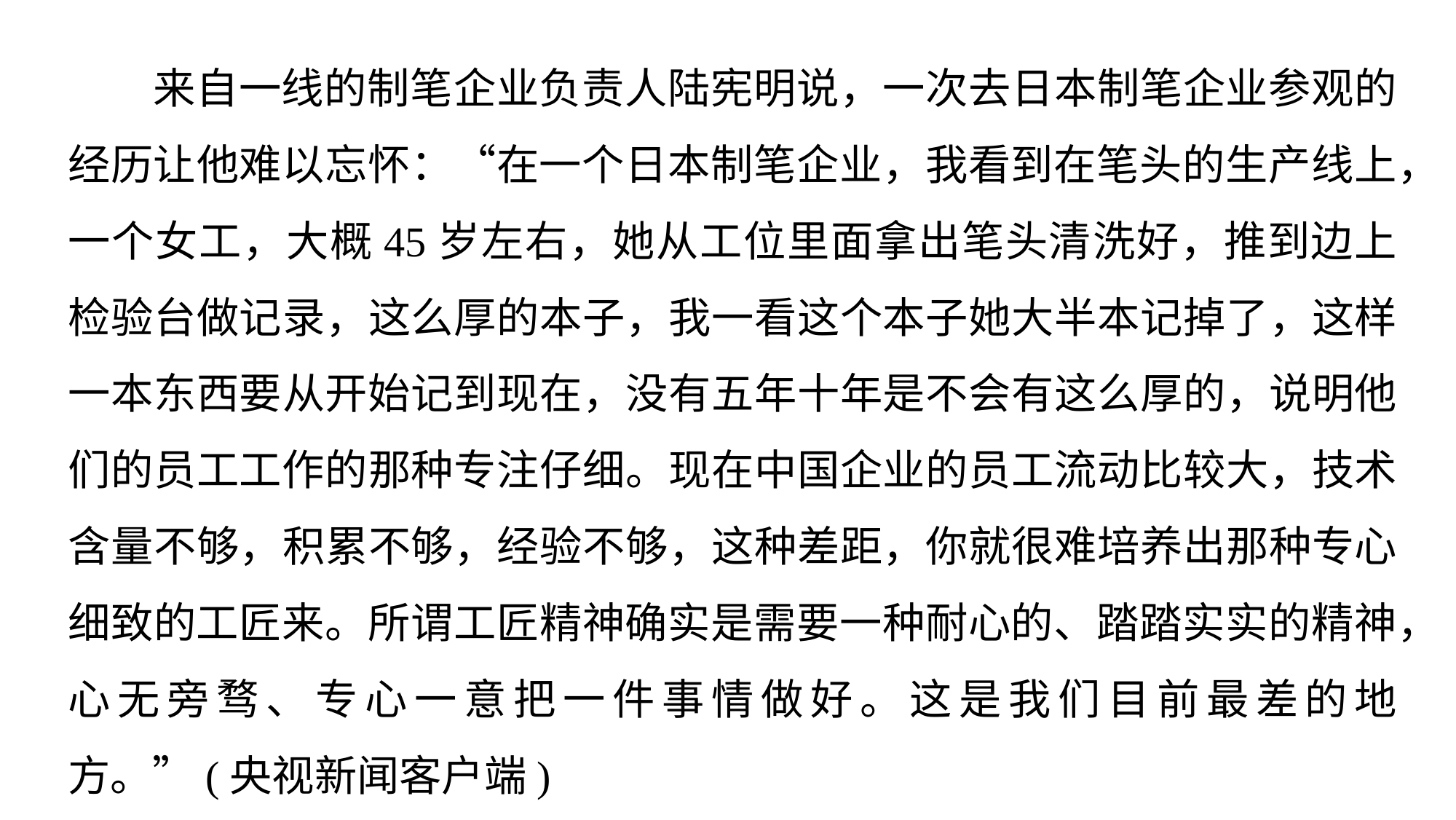

来自一线的制笔企业负责人陆宪明说，一次去日本制笔企业参观的经历让他难以忘怀：“在一个日本制笔企业，我看到在笔头的生产线上，一个女工，大概45岁左右，她从工位里面拿出笔头清洗好，推到边上检验台做记录，这么厚的本子，我一看这个本子她大半本记掉了，这样一本东西要从开始记到现在，没有五年十年是不会有这么厚的，说明他们的员工工作的那种专注仔细。现在中国企业的员工流动比较大，技术含量不够，积累不够，经验不够，这种差距，你就很难培养出那种专心细致的工匠来。所谓工匠精神确实是需要一种耐心的、踏踏实实的精神，心无旁骛、专心一意把一件事情做好。这是我们目前最差的地方。”(央视新闻客户端)